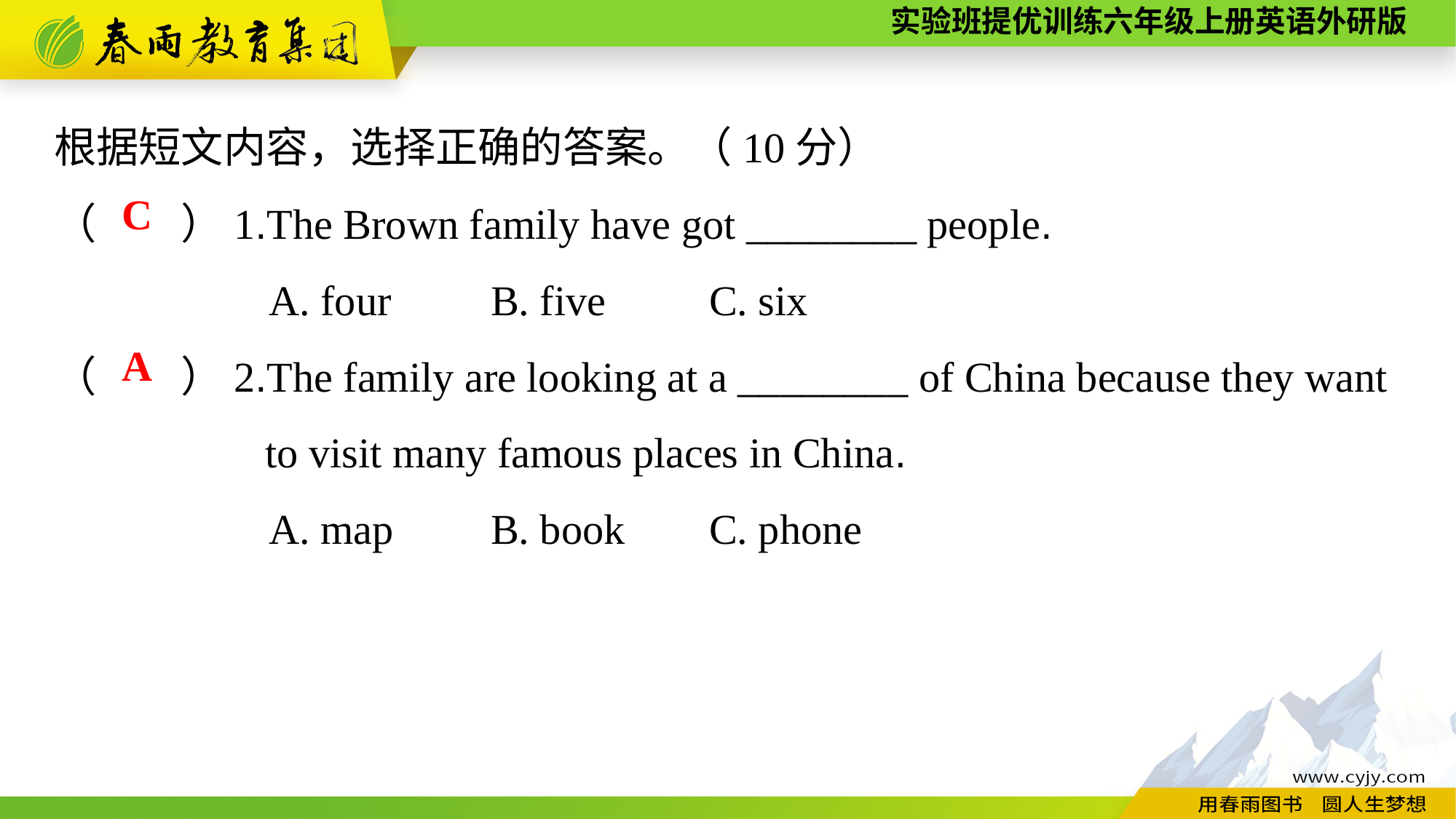

根据短文内容，选择正确的答案。（10分）
（　　）1.The Brown family have got ________ people.
A. four	B. five	C. six
（　　）2.The family are looking at a ________ of China because they want
                    to visit many famous places in China.
A. map	B. book	C. phone
C
A